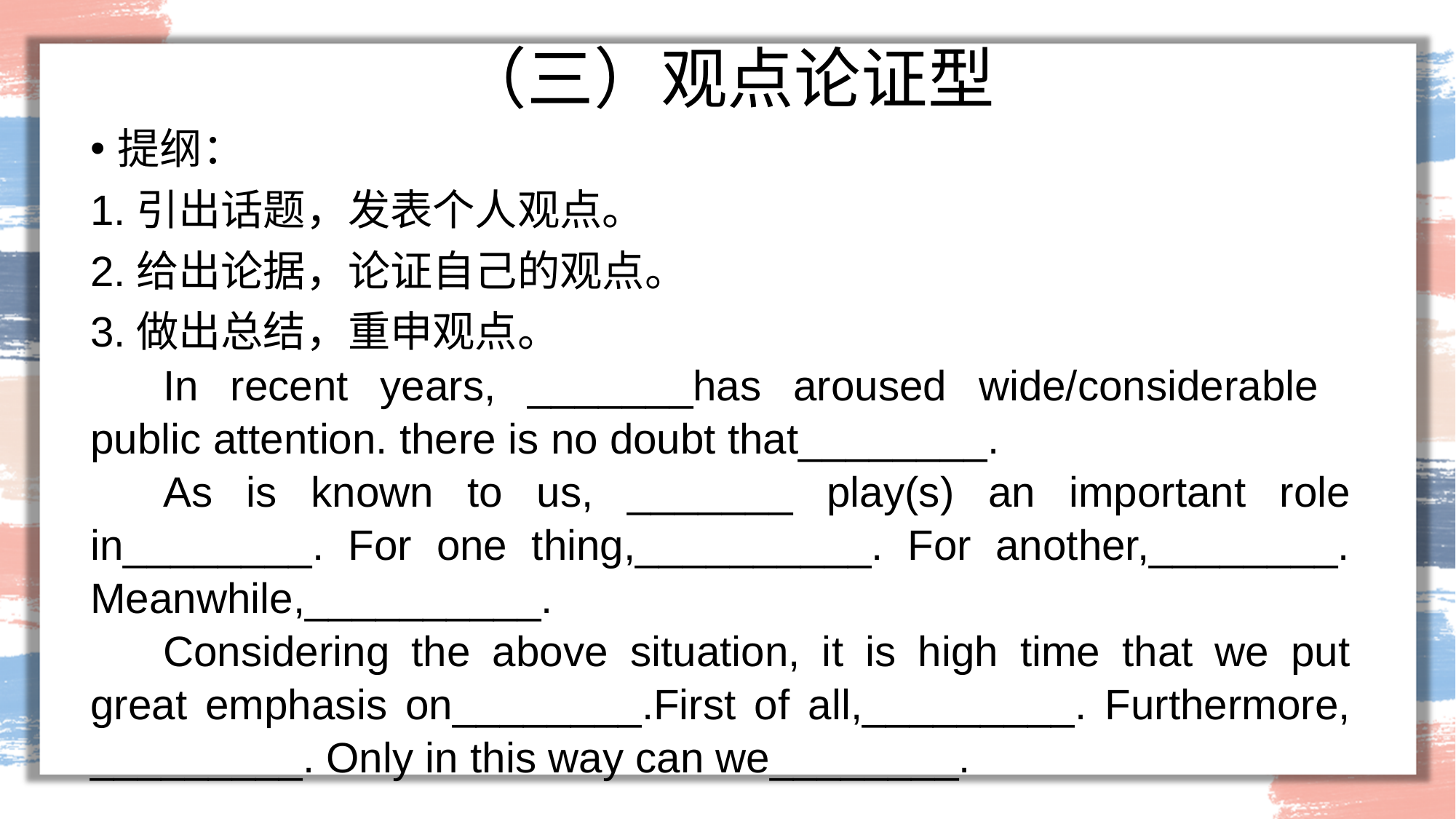

# （三）观点论证型
提纲：
1.引出话题，发表个人观点。
2.给出论据，论证自己的观点。
3.做出总结，重申观点。
In recent years, _______has aroused wide/considerable  public attention. there is no doubt that________.
As is known to us, _______ play(s) an important role in________. For one thing,__________. For another,________. Meanwhile,__________.
Considering the above situation, it is high time that we put great emphasis on________.First of all,_________. Furthermore, _________. Only in this way can we________.